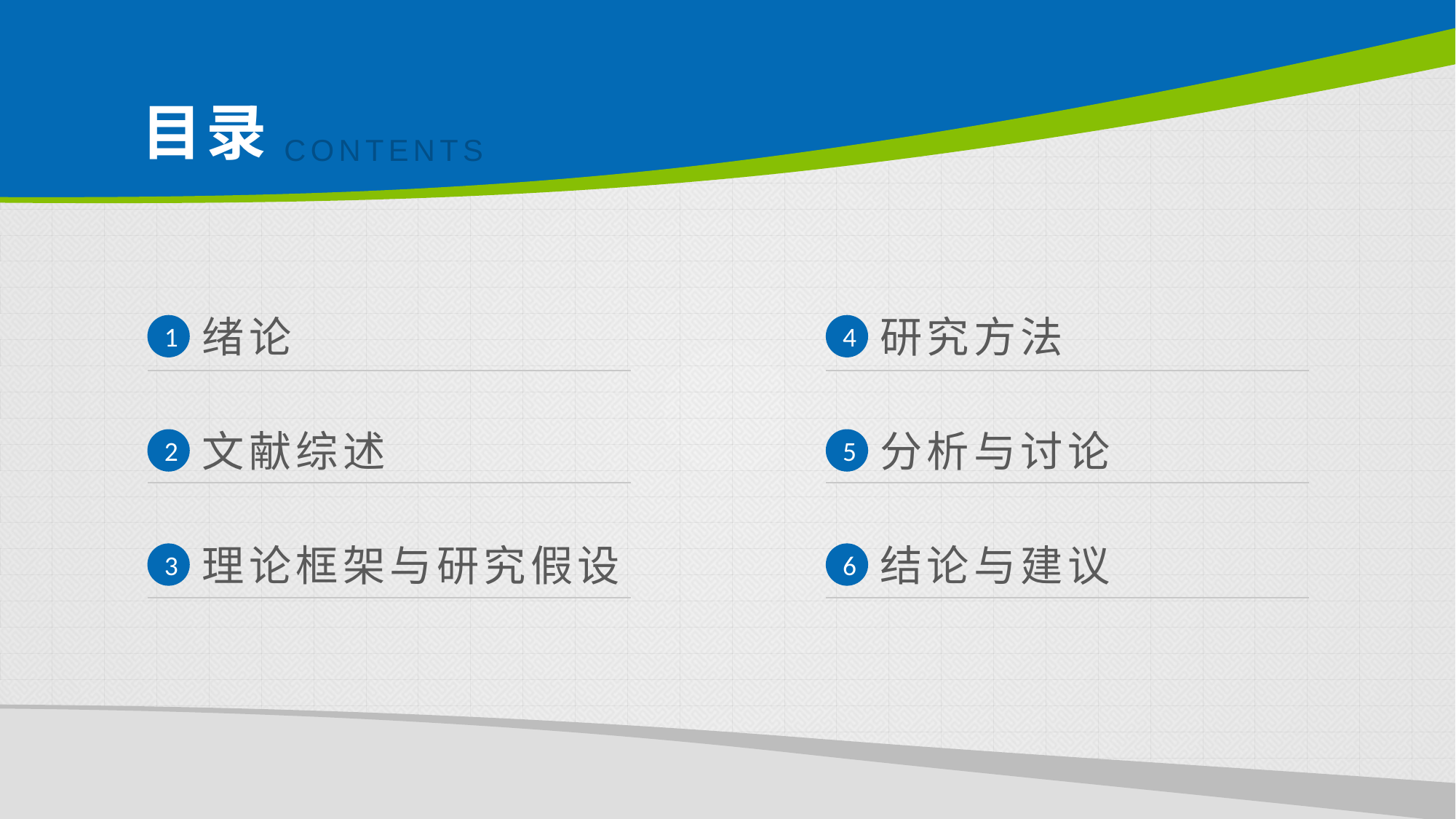

目录
CONTENTS
绪论
1
研究方法
4
文献综述
2
分析与讨论
5
理论框架与研究假设
3
结论与建议
6